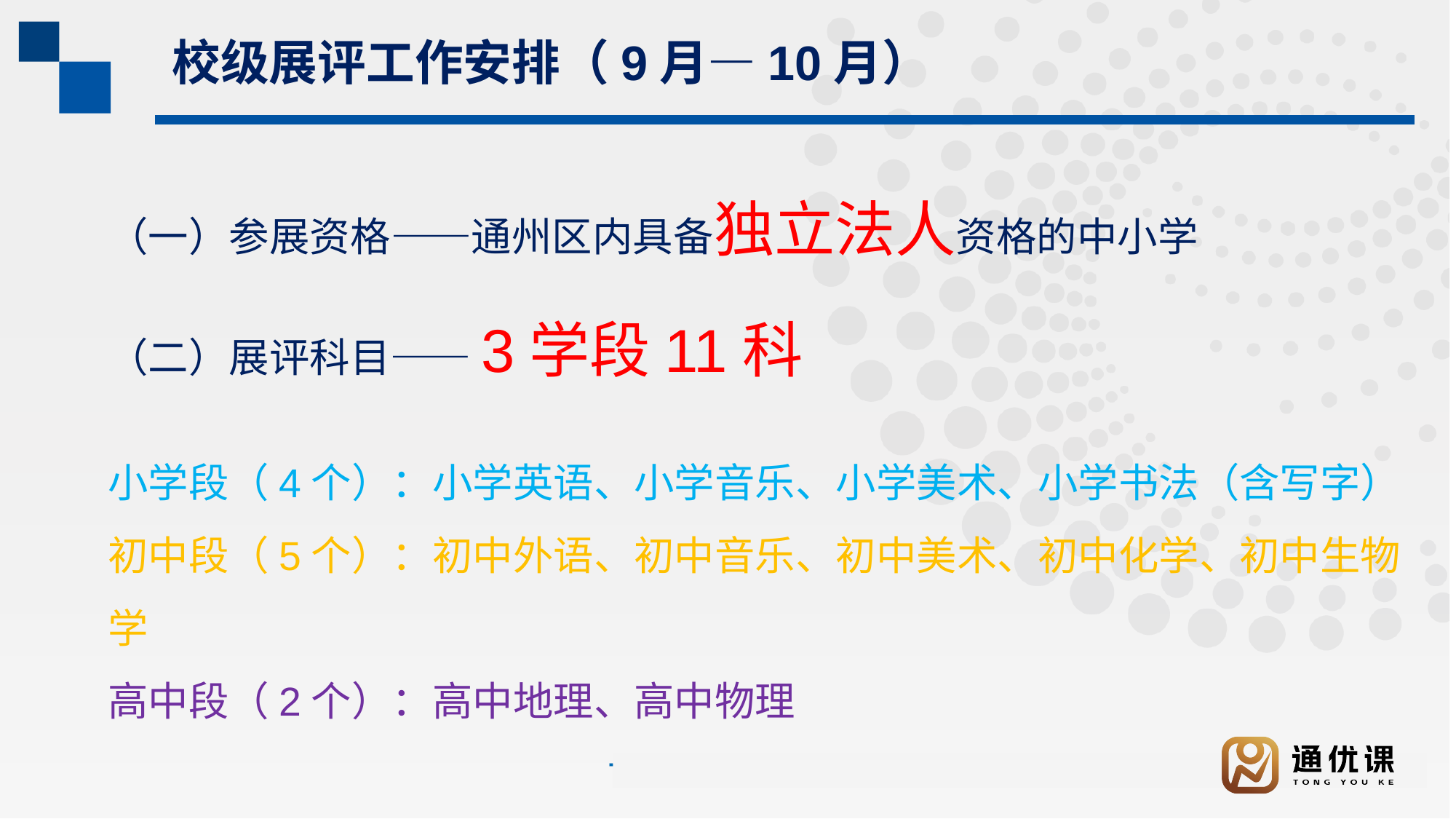

校级展评工作安排（9月—10月）

（一）参展资格——通州区内具备独立法人资格的中小学

（二）展评科目——3学段11科

小学段（4个）：小学英语、小学音乐、小学美术、小学书法（含写字）
初中段（5个）：初中外语、初中音乐、初中美术、初中化学、初中生物学
高中段（2个）：高中地理、高中物理